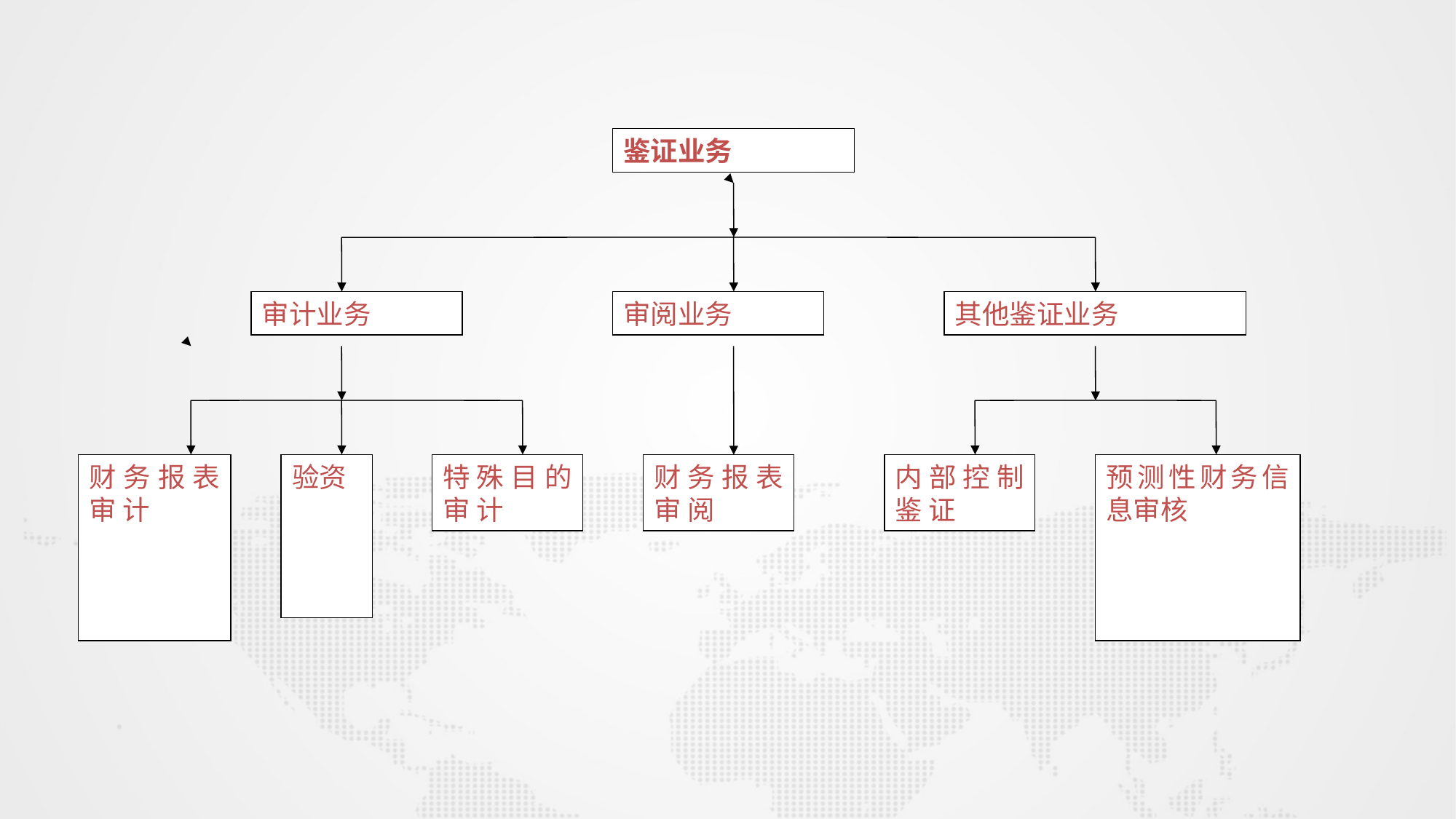

鉴证业务

审计业务
审阅业务
其他鉴证业务

财务报表审 计
验资
特殊目的审 计
财务报表审 阅
内部控制鉴 证
预测性财务信息审核